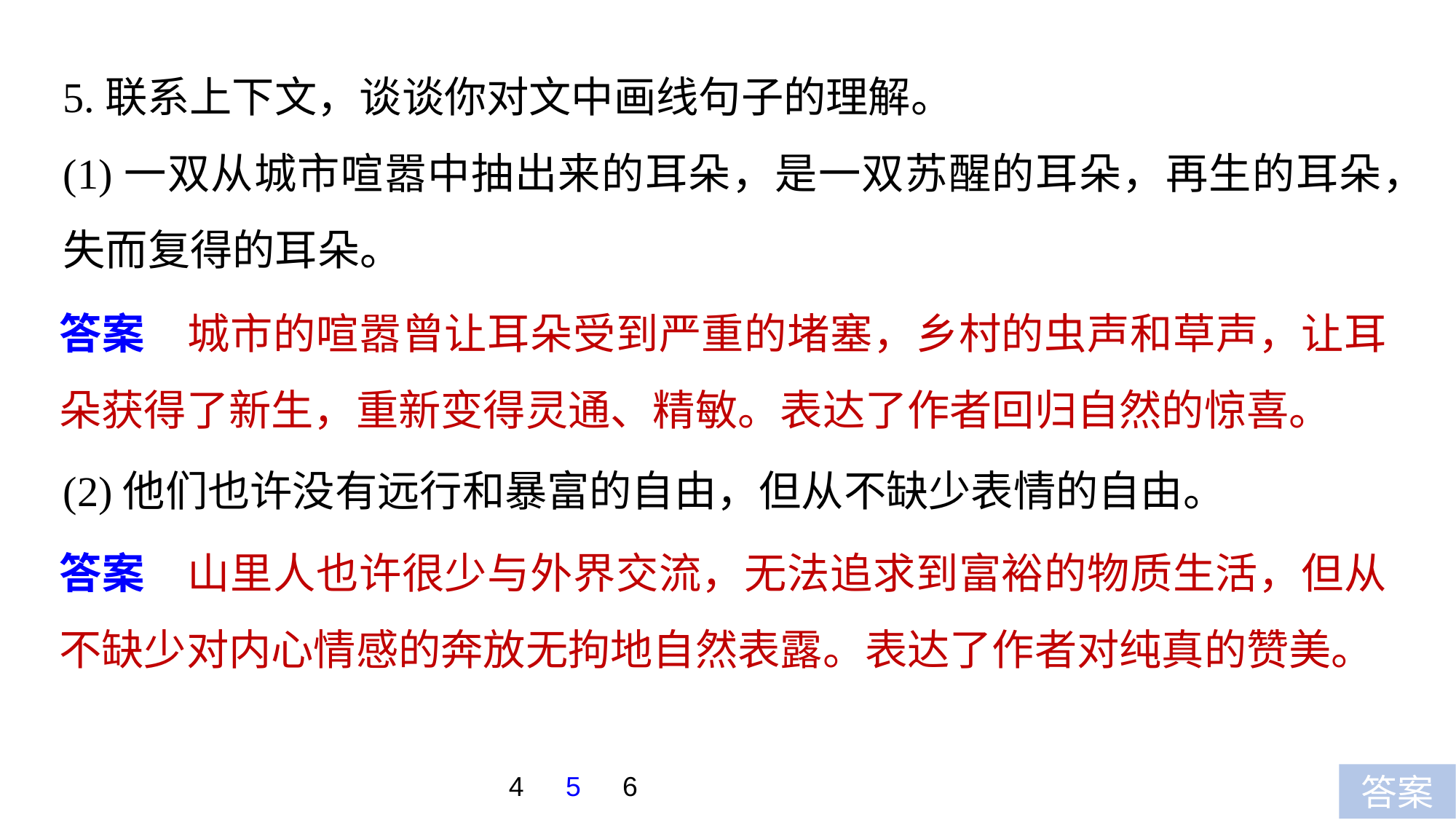

5.联系上下文，谈谈你对文中画线句子的理解。
(1)一双从城市喧嚣中抽出来的耳朵，是一双苏醒的耳朵，再生的耳朵，失而复得的耳朵。
答案　城市的喧嚣曾让耳朵受到严重的堵塞，乡村的虫声和草声，让耳朵获得了新生，重新变得灵通、精敏。表达了作者回归自然的惊喜。
(2)他们也许没有远行和暴富的自由，但从不缺少表情的自由。
答案　山里人也许很少与外界交流，无法追求到富裕的物质生活，但从不缺少对内心情感的奔放无拘地自然表露。表达了作者对纯真的赞美。
4
5
6
答案